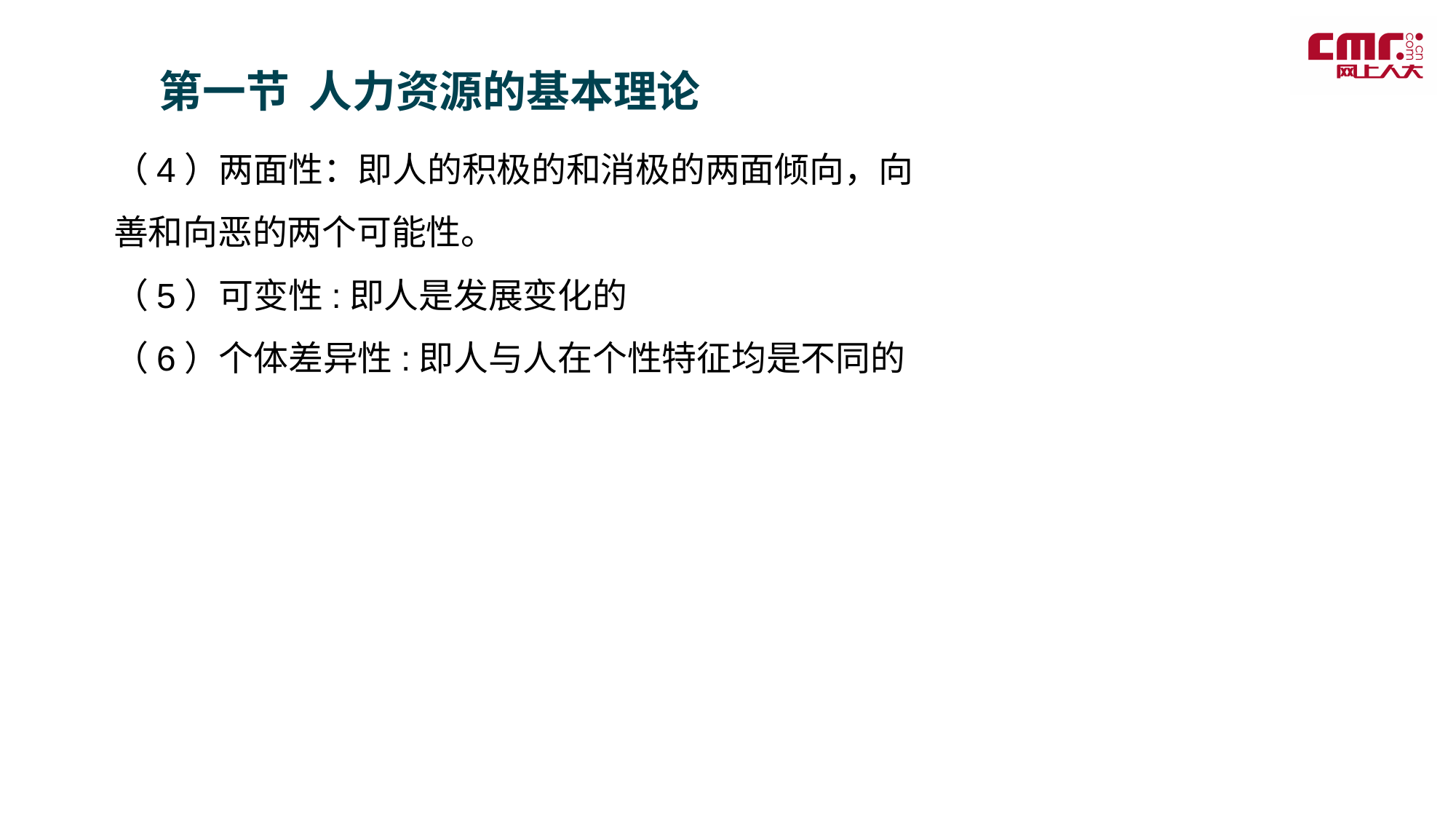

第一节  人力资源的基本理论
（4）两面性：即人的积极的和消极的两面倾向，向善和向恶的两个可能性。
（5）可变性:即人是发展变化的
（6）个体差异性:即人与人在个性特征均是不同的